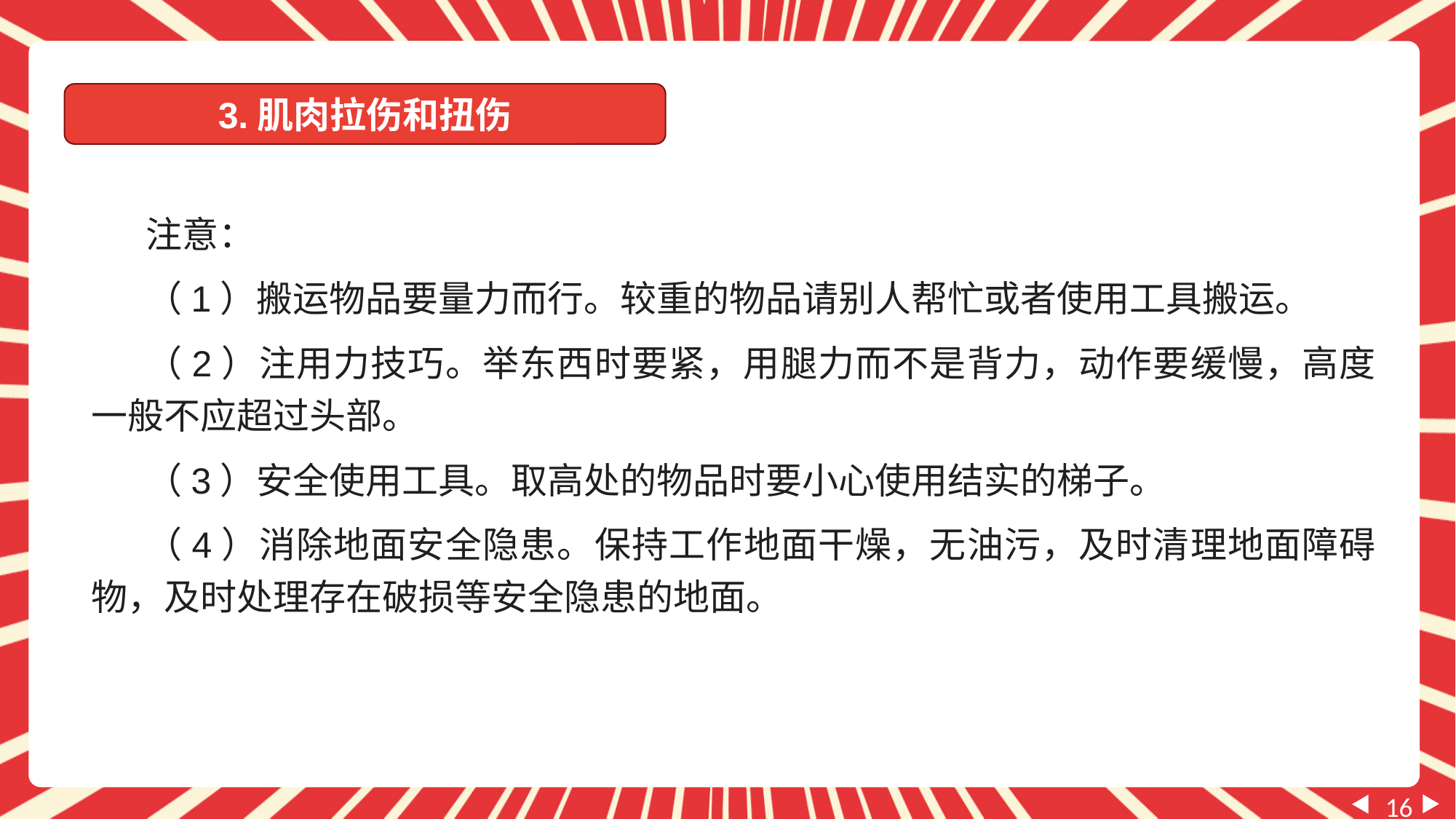

3.肌肉拉伤和扭伤
注意：
（1）搬运物品要量力而行。较重的物品请别人帮忙或者使用工具搬运。
（2）注用力技巧。举东西时要紧，用腿力而不是背力，动作要缓慢，高度一般不应超过头部。
（3）安全使用工具。取高处的物品时要小心使用结实的梯子。
（4）消除地面安全隐患。保持工作地面干燥，无油污，及时清理地面障碍物，及时处理存在破损等安全隐患的地面。